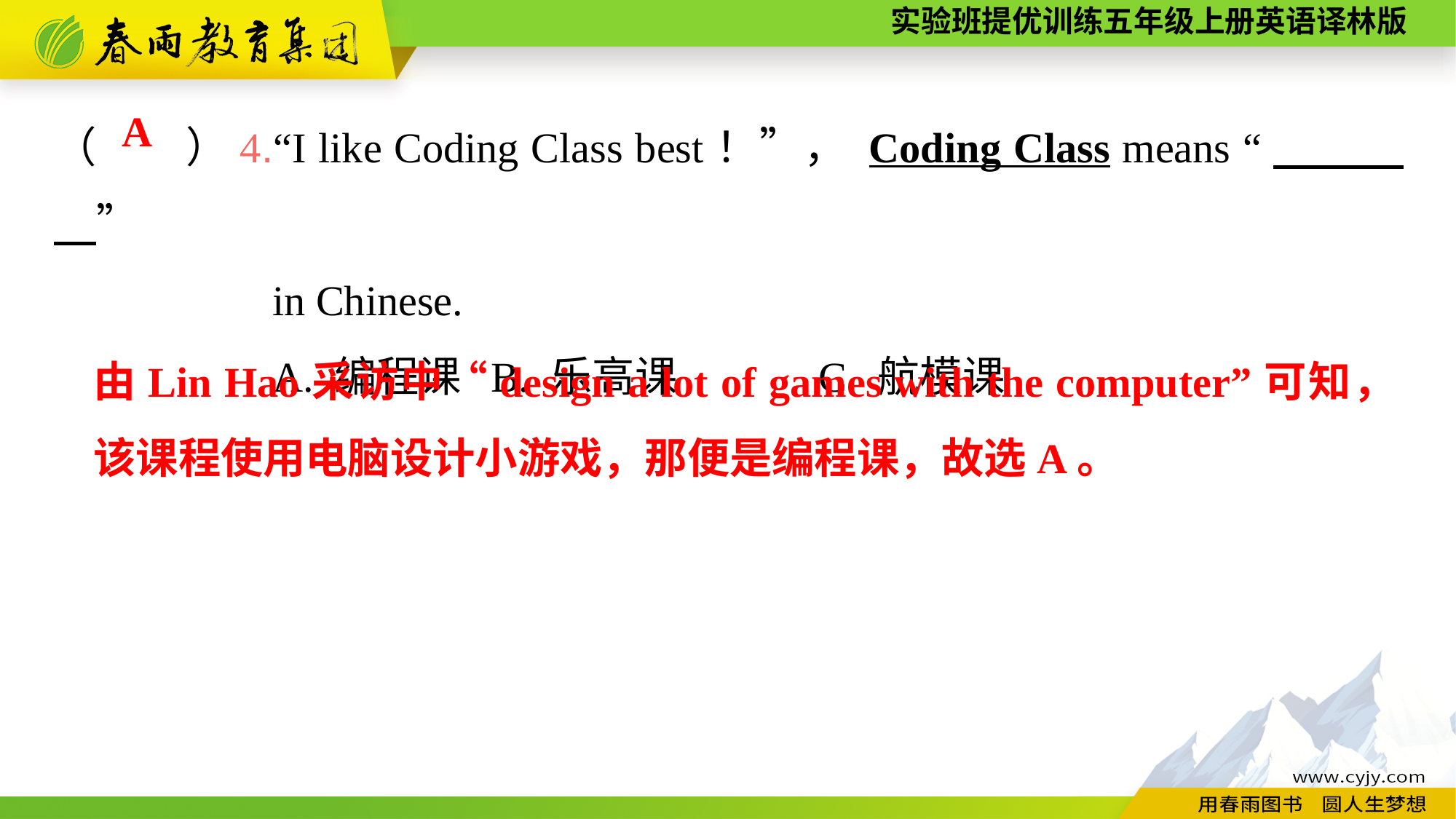

（　　）4.“I like Coding Class best！”， Coding Class means “　　　　”
		in Chinese.
		A. 编程课	B. 乐高课		C. 航模课
A
由Lin Hao采访中“design a lot of games with the computer”可知，该课程使用电脑设计小游戏，那便是编程课，故选A。